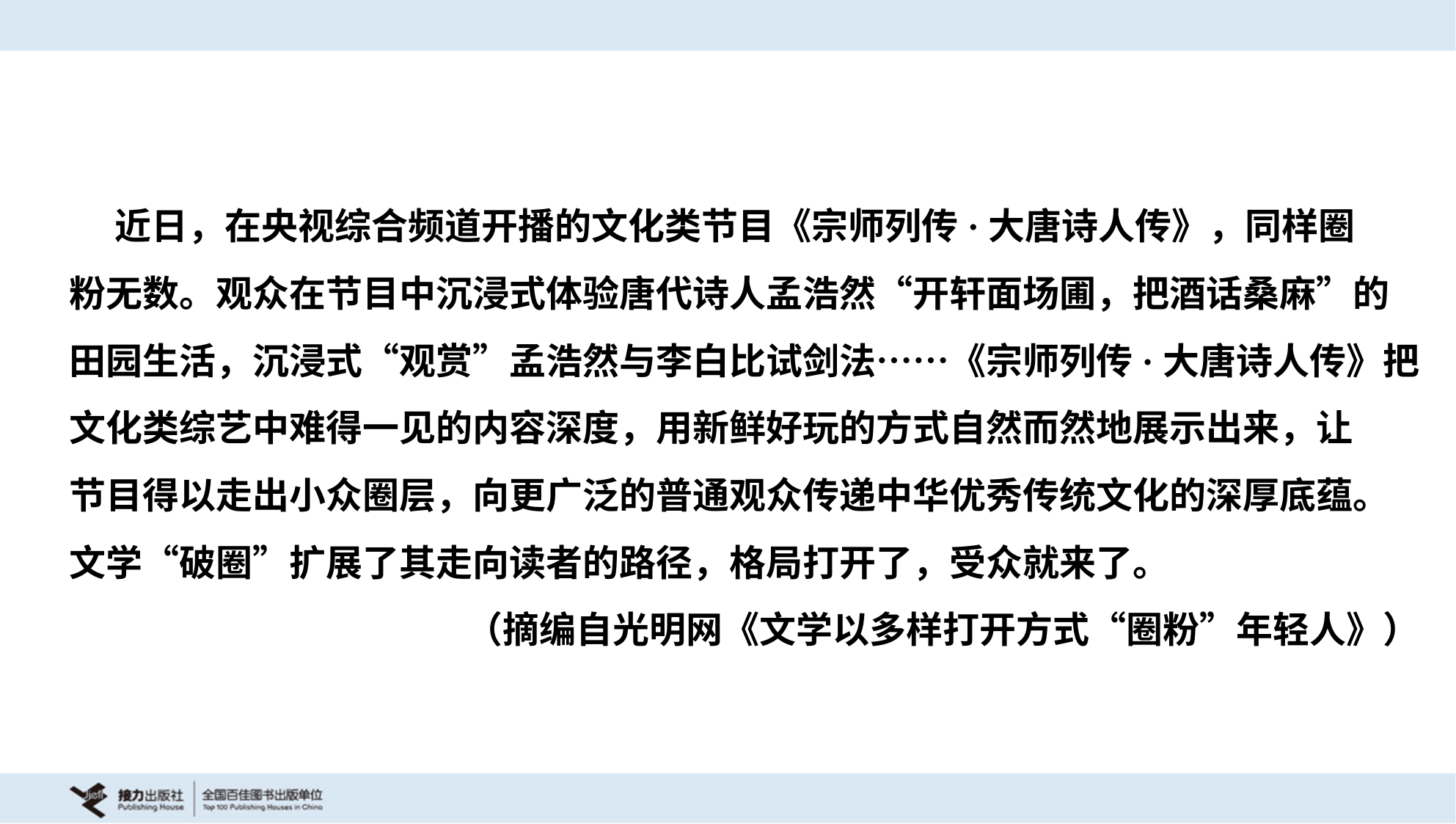

近日，在央视综合频道开播的文化类节目《宗师列传·大唐诗人传》，同样圈
粉无数。观众在节目中沉浸式体验唐代诗人孟浩然“开轩面场圃，把酒话桑麻”的
田园生活，沉浸式“观赏”孟浩然与李白比试剑法……《宗师列传·大唐诗人传》把
文化类综艺中难得一见的内容深度，用新鲜好玩的方式自然而然地展示出来，让
节目得以走出小众圈层，向更广泛的普通观众传递中华优秀传统文化的深厚底蕴。
文学“破圈”扩展了其走向读者的路径，格局打开了，受众就来了。
（摘编自光明网《文学以多样打开方式“圈粉”年轻人》）